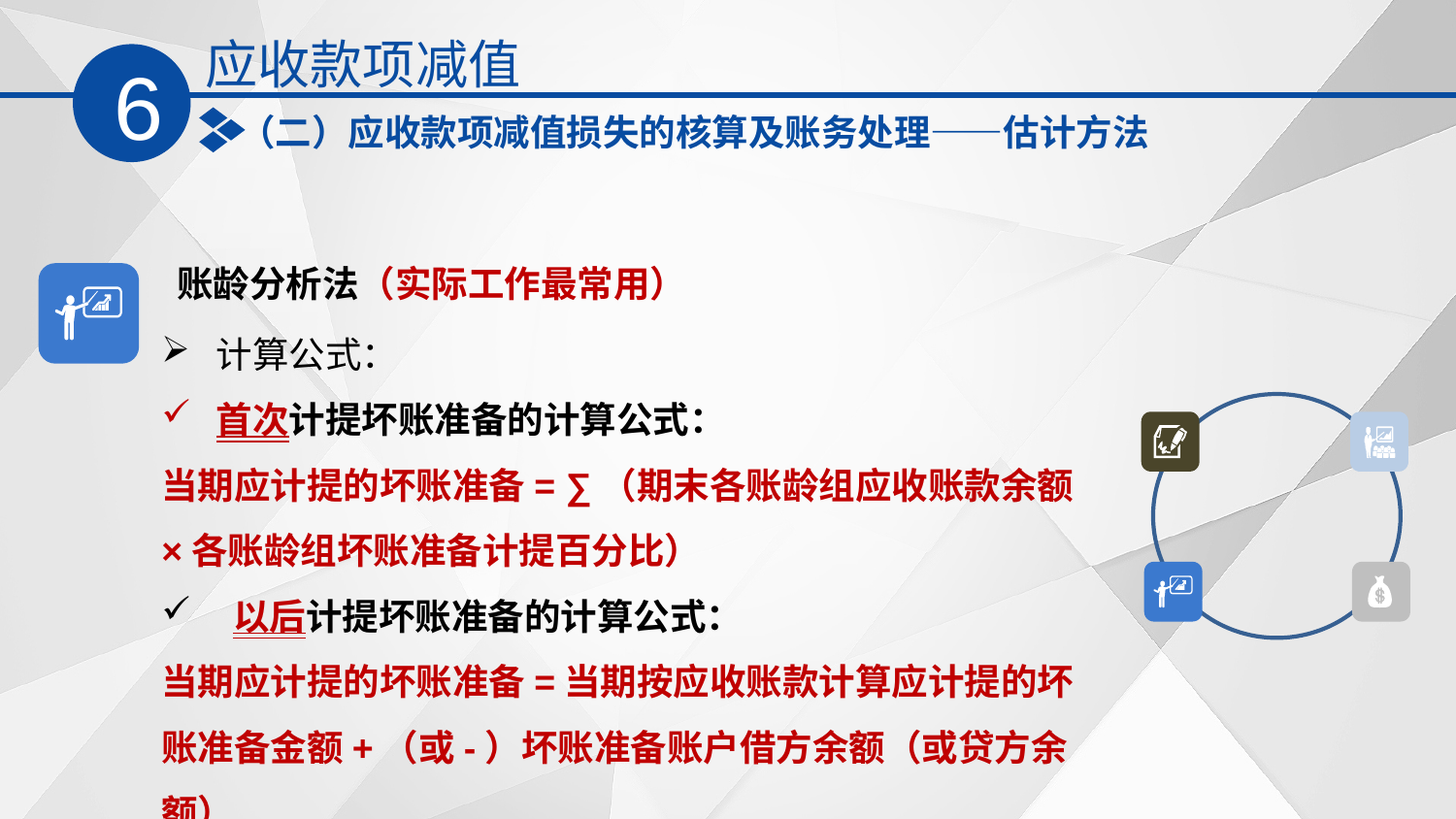

应收款项减值
6

（二）应收款项减值损失的核算及账务处理——估计方法

账龄分析法（实际工作最常用）

计算公式：
首次计提坏账准备的计算公式：
当期应计提的坏账准备= ∑（期末各账龄组应收账款余额×各账龄组坏账准备计提百分比）
 以后计提坏账准备的计算公式：
当期应计提的坏账准备=当期按应收账款计算应计提的坏账准备金额+（或-）坏账准备账户借方余额（或贷方余额）